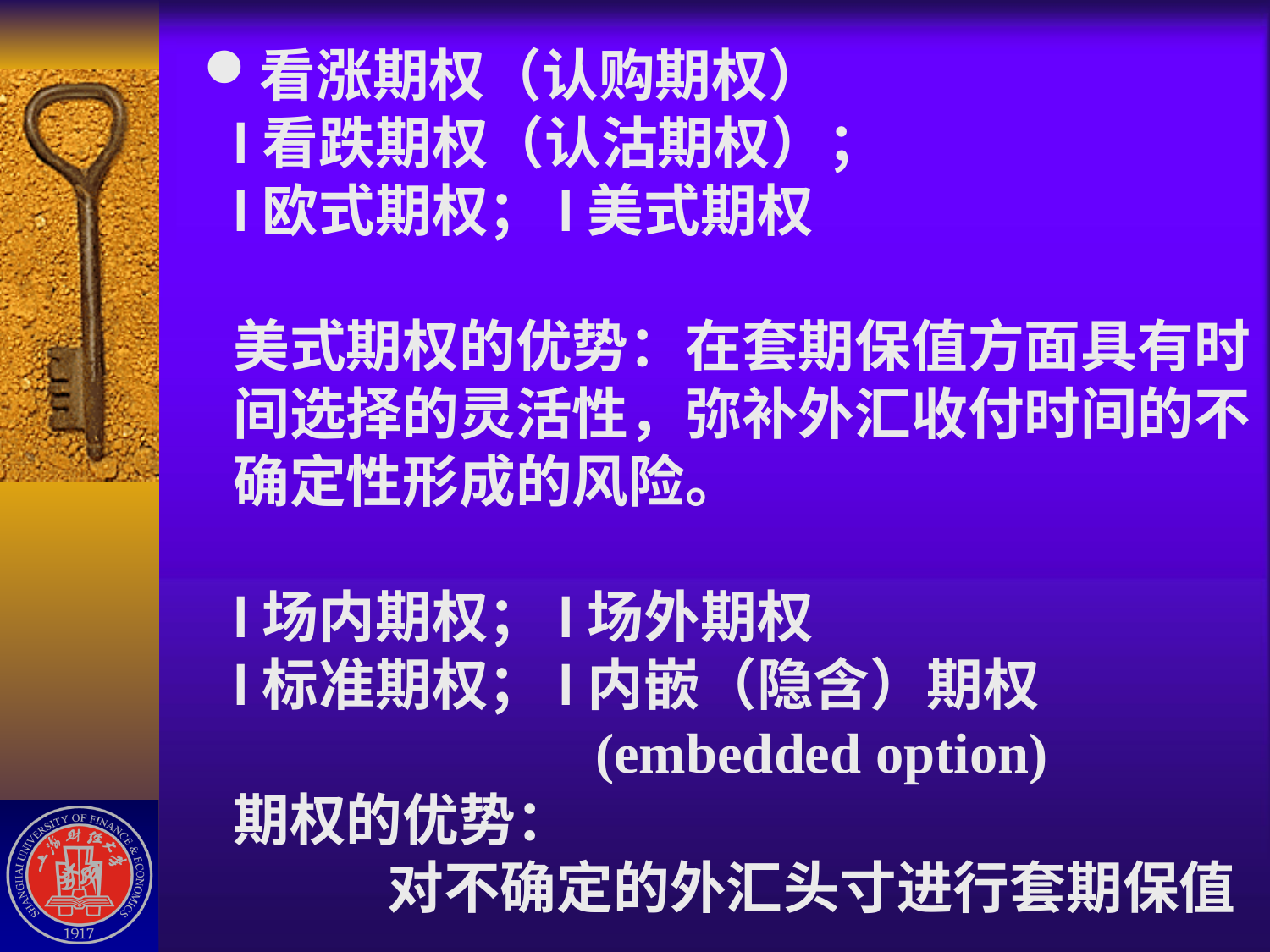

# 看涨期权（认购期权） l看跌期权（认沽期权）； l欧式期权；l美式期权 美式期权的优势：在套期保值方面具有时间选择的灵活性，弥补外汇收付时间的不确定性形成的风险。 l场内期权；l场外期权 l标准期权；l内嵌（隐含）期权 (embedded option) 期权的优势： 对不确定的外汇头寸进行套期保值